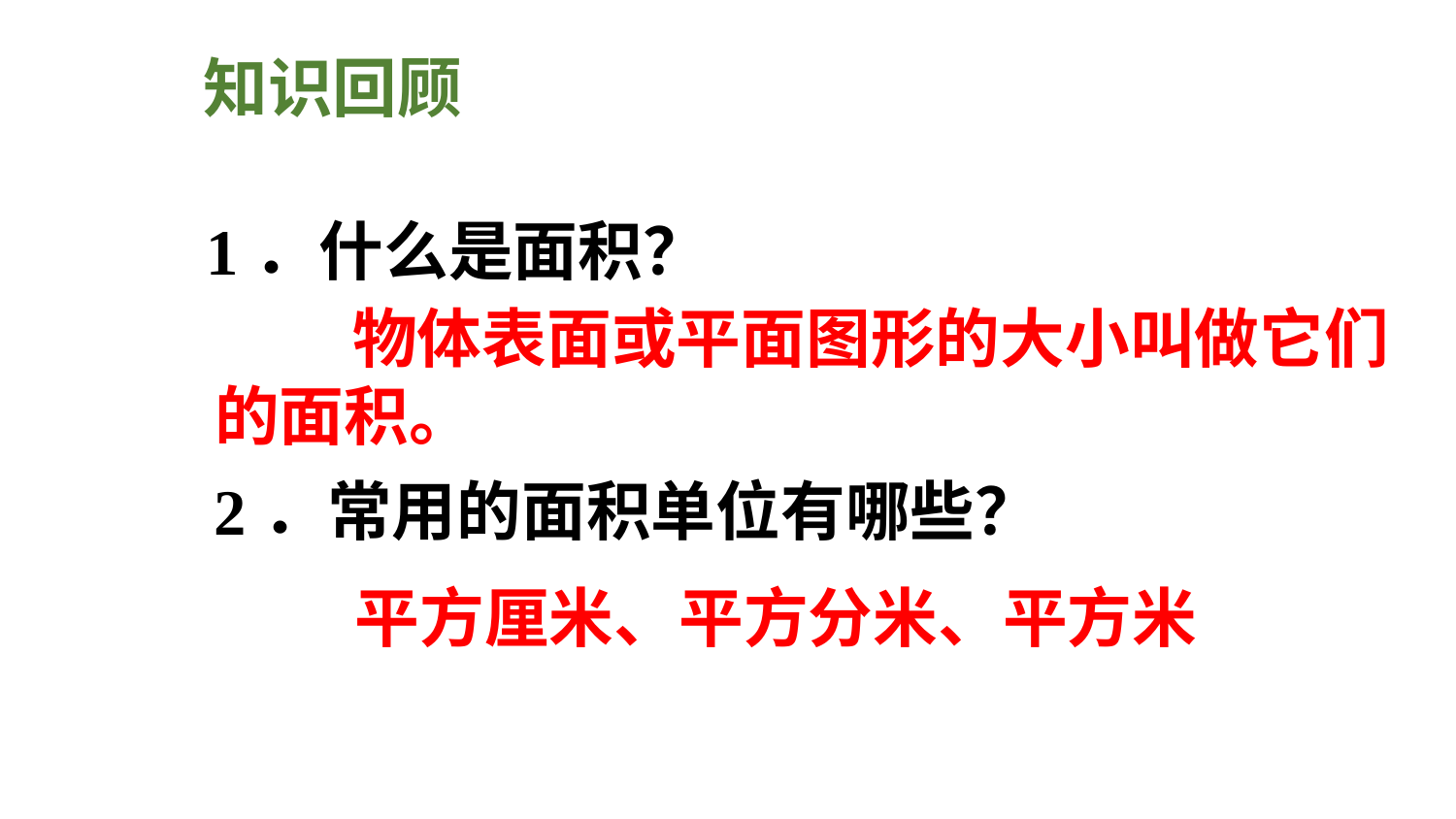

知识回顾
1．什么是面积？
     物体表面或平面图形的大小叫做它们的面积。
2．常用的面积单位有哪些？
平方厘米、平方分米、平方米